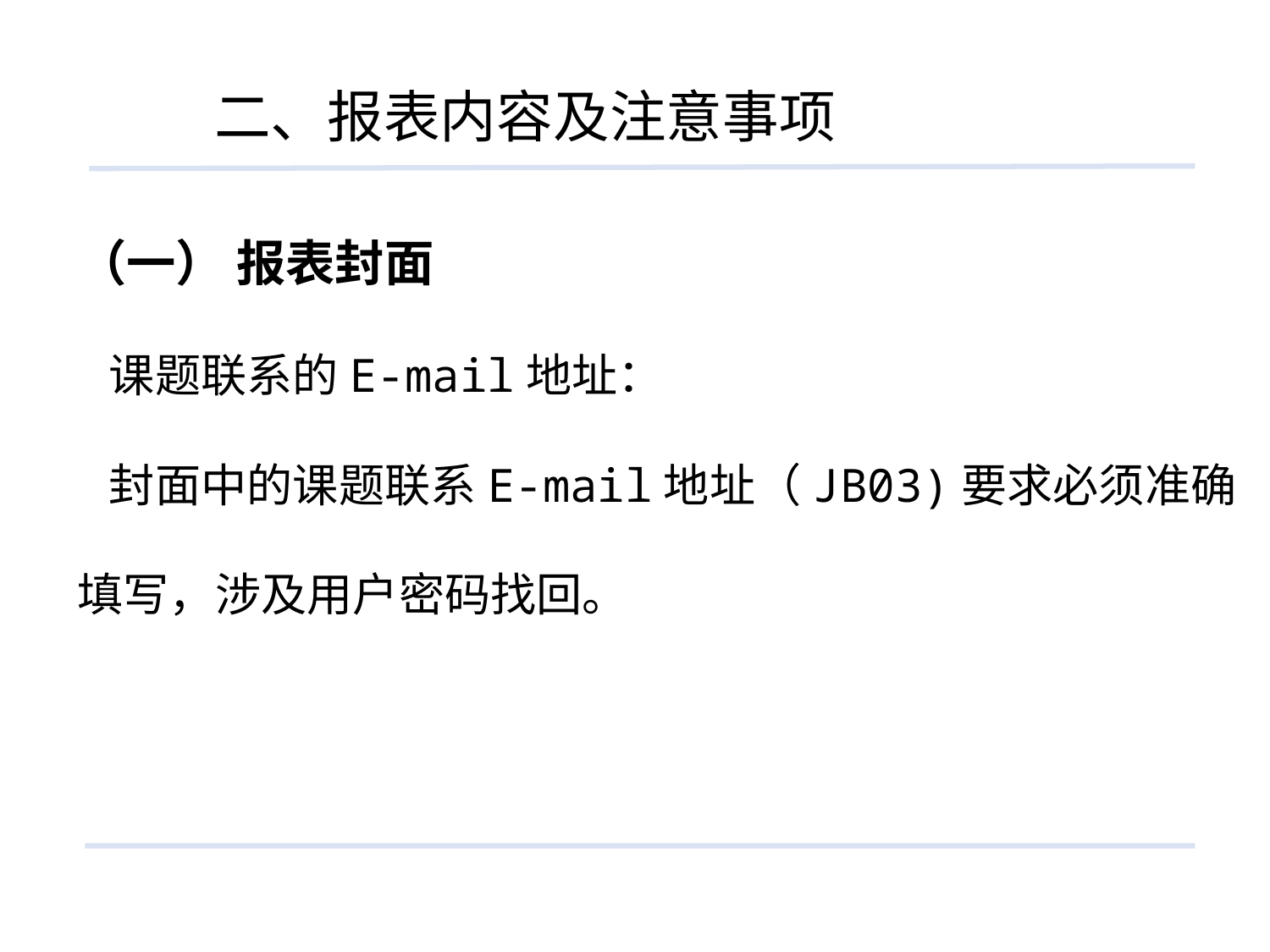

二、报表内容及注意事项

（一） 报表封面
  课题联系的E-mail地址：
  封面中的课题联系E-mail地址（JB03)要求必须准确填写，涉及用户密码找回。